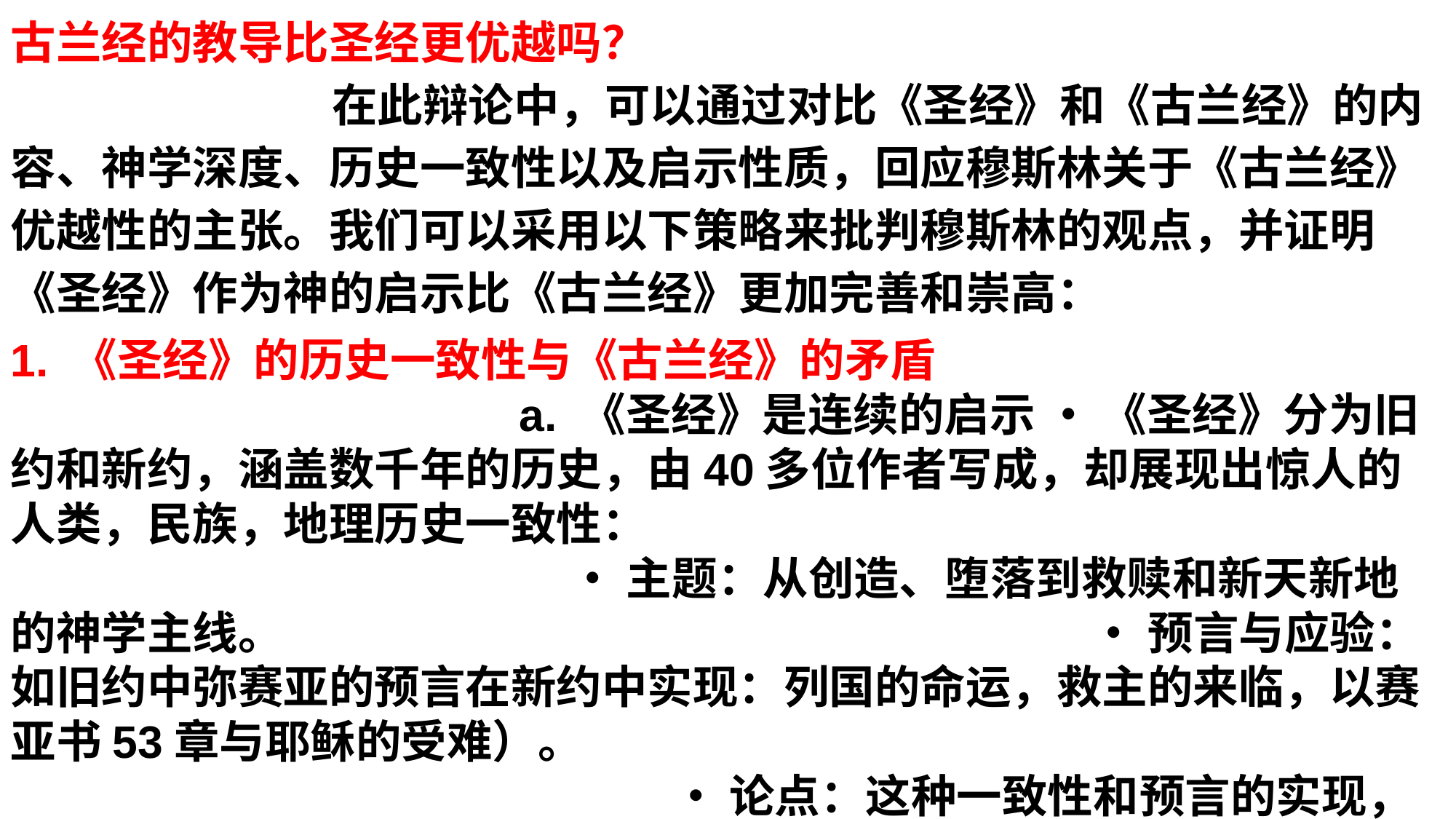

古兰经的教导比圣经更优越吗？                                                                                                            在此辩论中，可以通过对比《圣经》和《古兰经》的内容、神学深度、历史一致性以及启示性质，回应穆斯林关于《古兰经》优越性的主张。我们可以采用以下策略来批判穆斯林的观点，并证明《圣经》作为神的启示比《古兰经》更加完善和崇高：
1. 《圣经》的历史一致性与《古兰经》的矛盾                                                                                                  a. 《圣经》是连续的启示 • 《圣经》分为旧约和新约，涵盖数千年的历史，由40多位作者写成，却展现出惊人的人类，民族，地理历史一致性：                                                                                                                                   • 主题：从创造、堕落到救赎和新天新地的神学主线。                                                                              • 预言与应验：如旧约中弥赛亚的预言在新约中实现：列国的命运，救主的来临，以赛亚书53章与耶稣的受难）。                                                                                                                                                    • 论点：这种一致性和预言的实现，证明圣经才是神的启示，而非人类的产物。